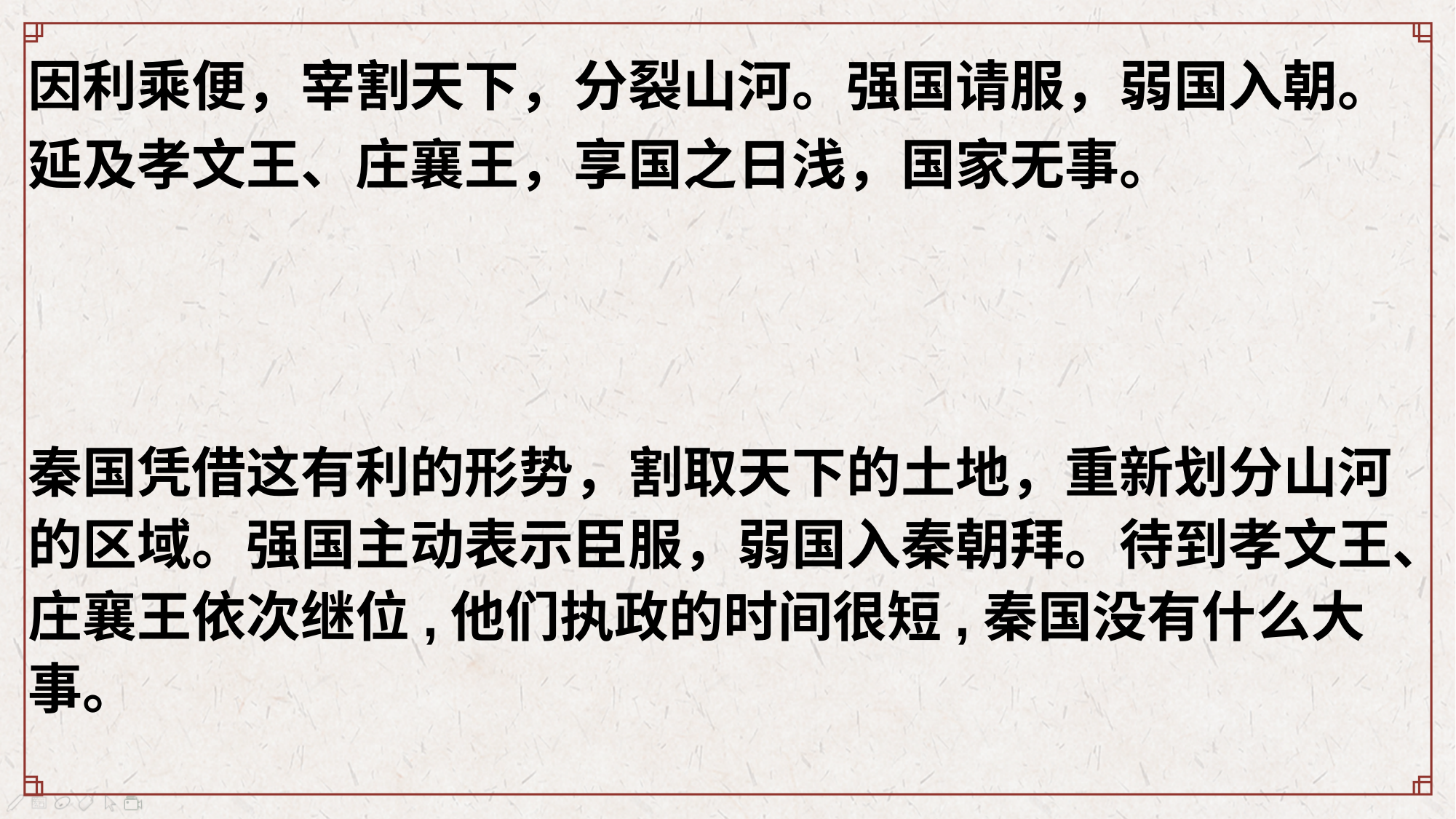

因利乘便，宰割天下，分裂山河。强国请服，弱国入朝。延及孝文王、庄襄王，享国之日浅，国家无事。

秦国凭借这有利的形势，割取天下的土地，重新划分山河的区域。强国主动表示臣服，弱国入秦朝拜。待到孝文王、庄襄王依次继位,他们执政的时间很短,秦国没有什么大事。